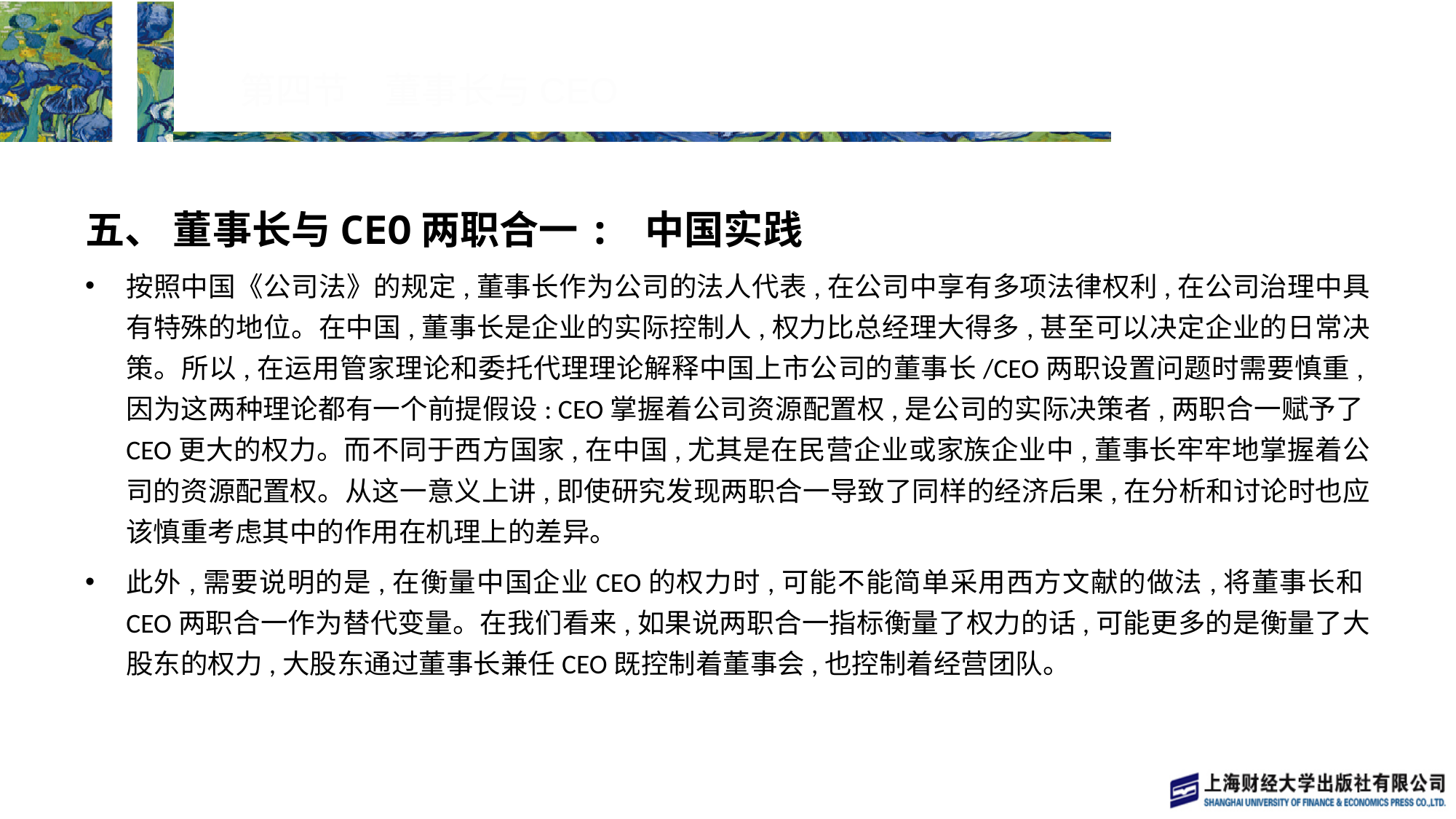

# 第四节　董事长与CEO
五、 董事长与CEO两职合一: 中国实践
按照中国《公司法》的规定,董事长作为公司的法人代表,在公司中享有多项法律权利,在公司治理中具有特殊的地位。在中国,董事长是企业的实际控制人,权力比总经理大得多,甚至可以决定企业的日常决策。所以,在运用管家理论和委托代理理论解释中国上市公司的董事长/CEO两职设置问题时需要慎重,因为这两种理论都有一个前提假设: CEO掌握着公司资源配置权,是公司的实际决策者,两职合一赋予了CEO更大的权力。而不同于西方国家,在中国,尤其是在民营企业或家族企业中,董事长牢牢地掌握着公司的资源配置权。从这一意义上讲,即使研究发现两职合一导致了同样的经济后果,在分析和讨论时也应该慎重考虑其中的作用在机理上的差异。
此外,需要说明的是,在衡量中国企业CEO的权力时,可能不能简单采用西方文献的做法,将董事长和CEO两职合一作为替代变量。在我们看来,如果说两职合一指标衡量了权力的话,可能更多的是衡量了大股东的权力,大股东通过董事长兼任CEO既控制着董事会,也控制着经营团队。